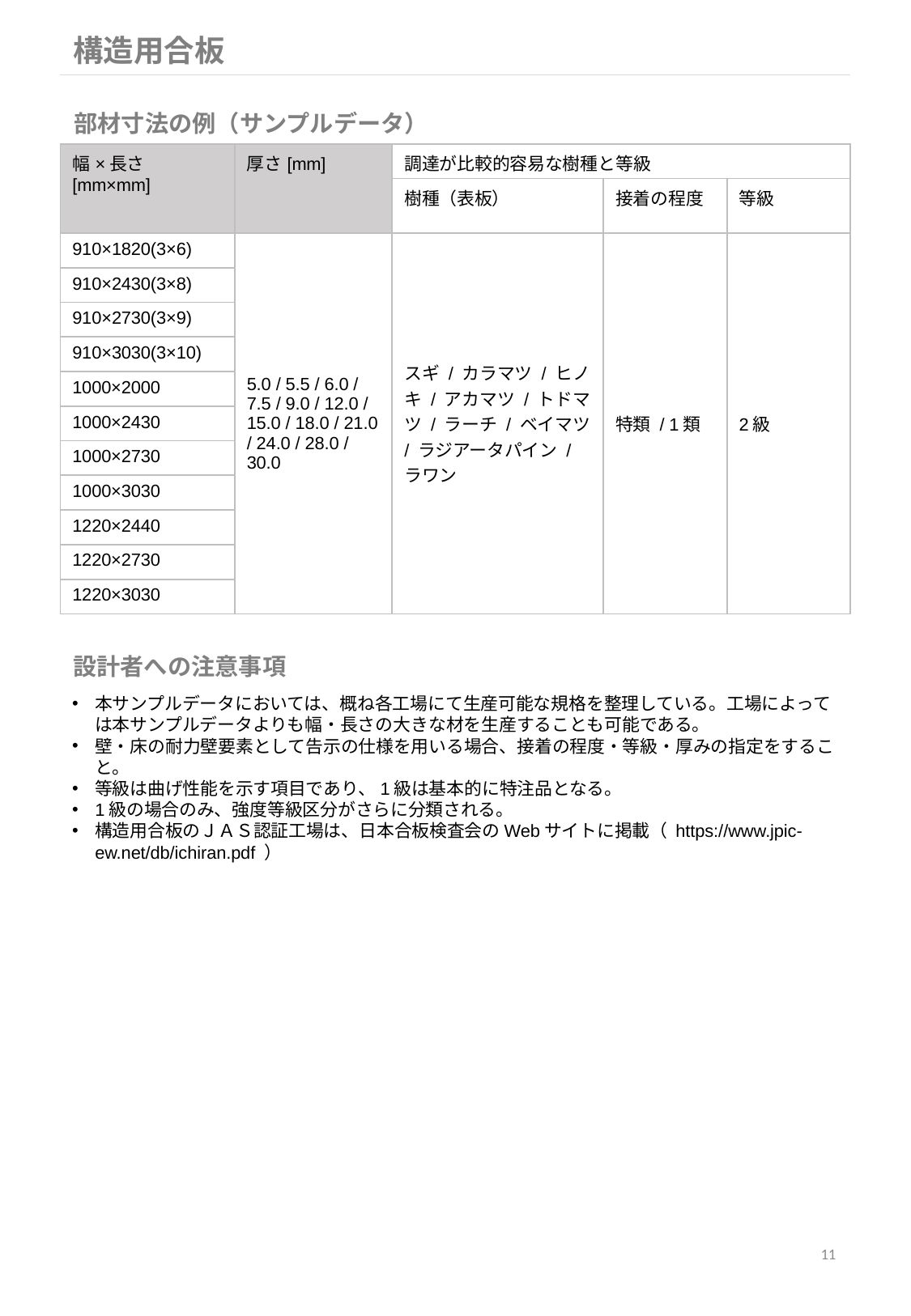

構造用合板
部材寸法の例（サンプルデータ）
| 幅×長さ[mm×mm] | 厚さ[mm] | 調達が比較的容易な樹種と等級 |  |  |
| --- | --- | --- | --- | --- |
| 幅×長さ | 厚さ | 樹種（表板） | 接着の程度 | 等級 |
| 910×1820(3×6) | 5.0 / 5.5 / 6.0 / 7.5 / 9.0 / 12.0 / 15.0 / 18.0 / 21.0 / 24.0 / 28.0 / 30.0 | スギ / カラマツ / ヒノキ / アカマツ / トドマツ / ラーチ / ベイマツ / ラジアータパイン / ラワン | 特類 / 1類 | 2級 |
| 910×2430(3×8) |  |  |  |  |
| 910×2730(3×9) |  |  |  |  |
| 910×3030(3×10) |  |  |  |  |
| 1000×2000 |  |  |  |  |
| 1000×2430 |  |  |  |  |
| 1000×2730 |  |  |  |  |
| 1000×3030 |  |  |  |  |
| 1220×2440 |  |  |  |  |
| 1220×2730 |  |  |  |  |
| 1220×3030 |  |  |  |  |
設計者への注意事項
本サンプルデータにおいては、概ね各工場にて生産可能な規格を整理している。工場によっては本サンプルデータよりも幅・長さの大きな材を生産することも可能である。
壁・床の耐力壁要素として告示の仕様を用いる場合、接着の程度・等級・厚みの指定をすること。
等級は曲げ性能を示す項目であり、1級は基本的に特注品となる。
1級の場合のみ、強度等級区分がさらに分類される。
構造用合板のＪＡＳ認証工場は、日本合板検査会のWebサイトに掲載（ https://www.jpic-ew.net/db/ichiran.pdf ）

11